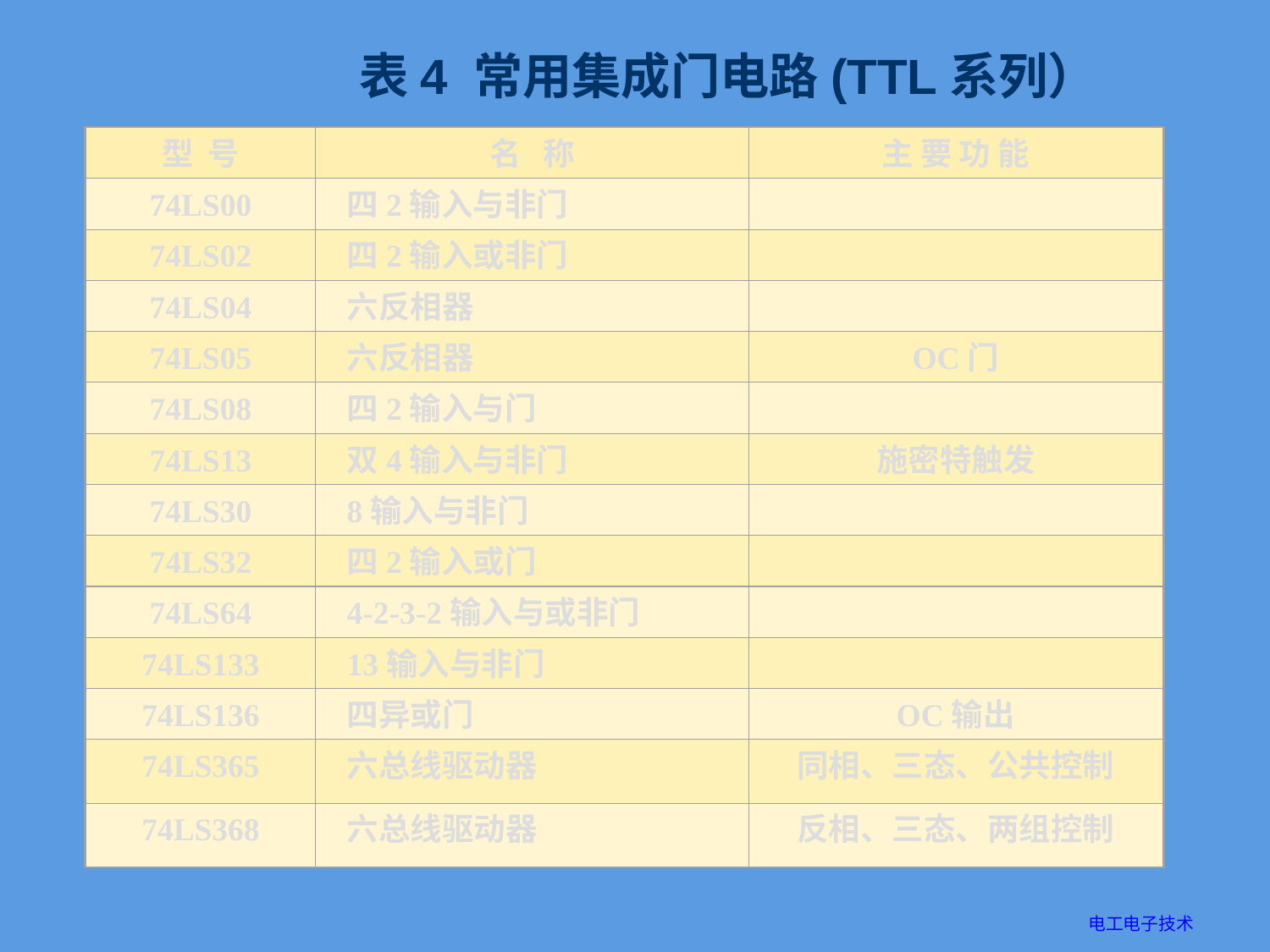

表4 常用集成门电路(TTL系列）

型  号

名   称

主 要 功 能

74LS00

四2输入与非门

74LS02

四2输入或非门

74LS04

六反相器

74LS05

六反相器

OC门

74LS08

四2输入与门

74LS13

双4输入与非门

施密特触发

74LS30

8输入与非门

74LS32

四2输入或门

74LS64

4-2-3-2输入与或非门

74LS133

13输入与非门

74LS136

四异或门

OC输出

74LS365

六总线驱动器

同相、三态、公共控制

74LS368

六总线驱动器

反相、三态、两组控制

电工电子技术
140